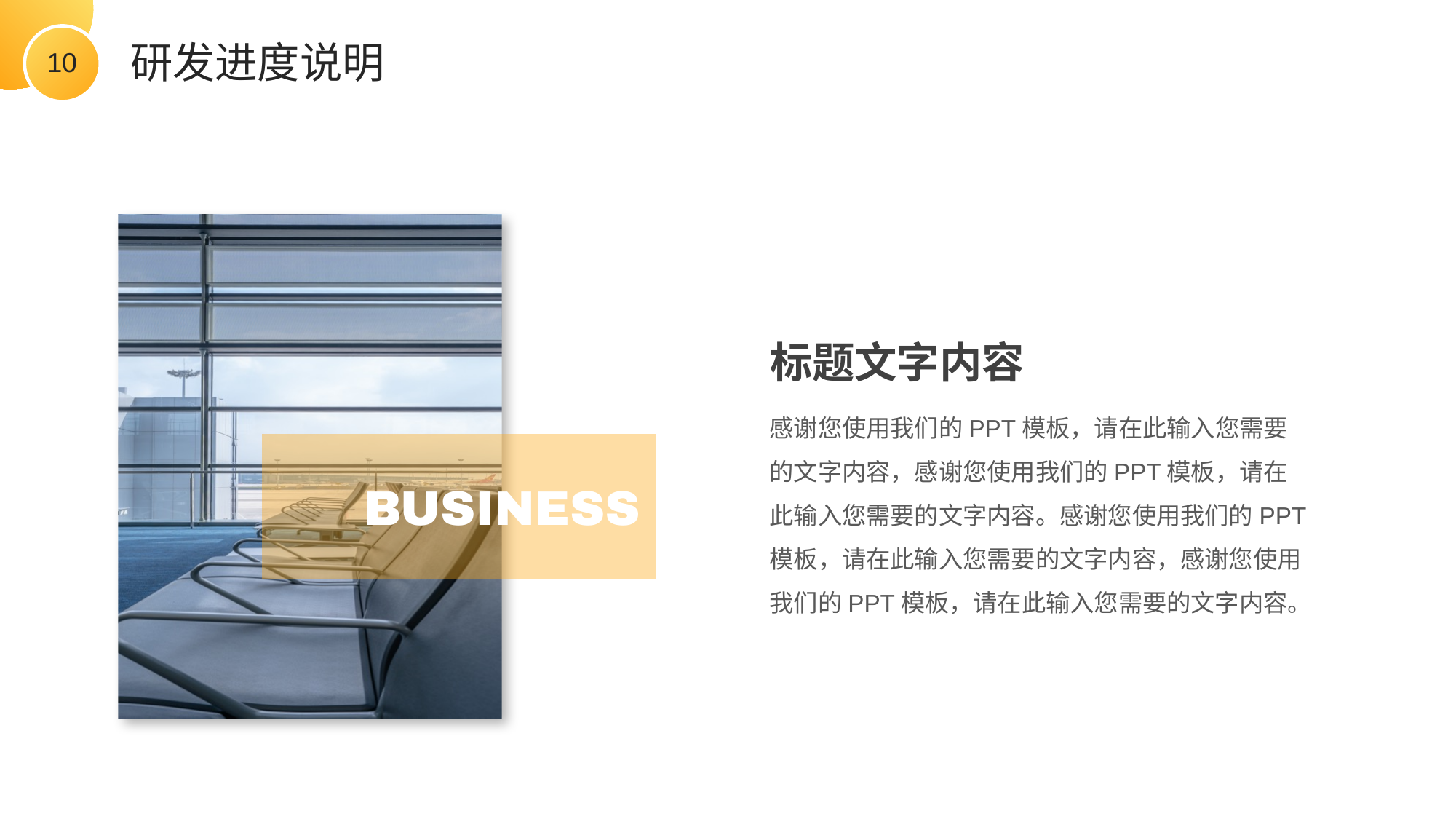

研发进度说明

标题文字内容
感谢您使用我们的PPT模板，请在此输入您需要的文字内容，感谢您使用我们的PPT模板，请在此输入您需要的文字内容。感谢您使用我们的PPT模板，请在此输入您需要的文字内容，感谢您使用我们的PPT模板，请在此输入您需要的文字内容。

BUSINESS